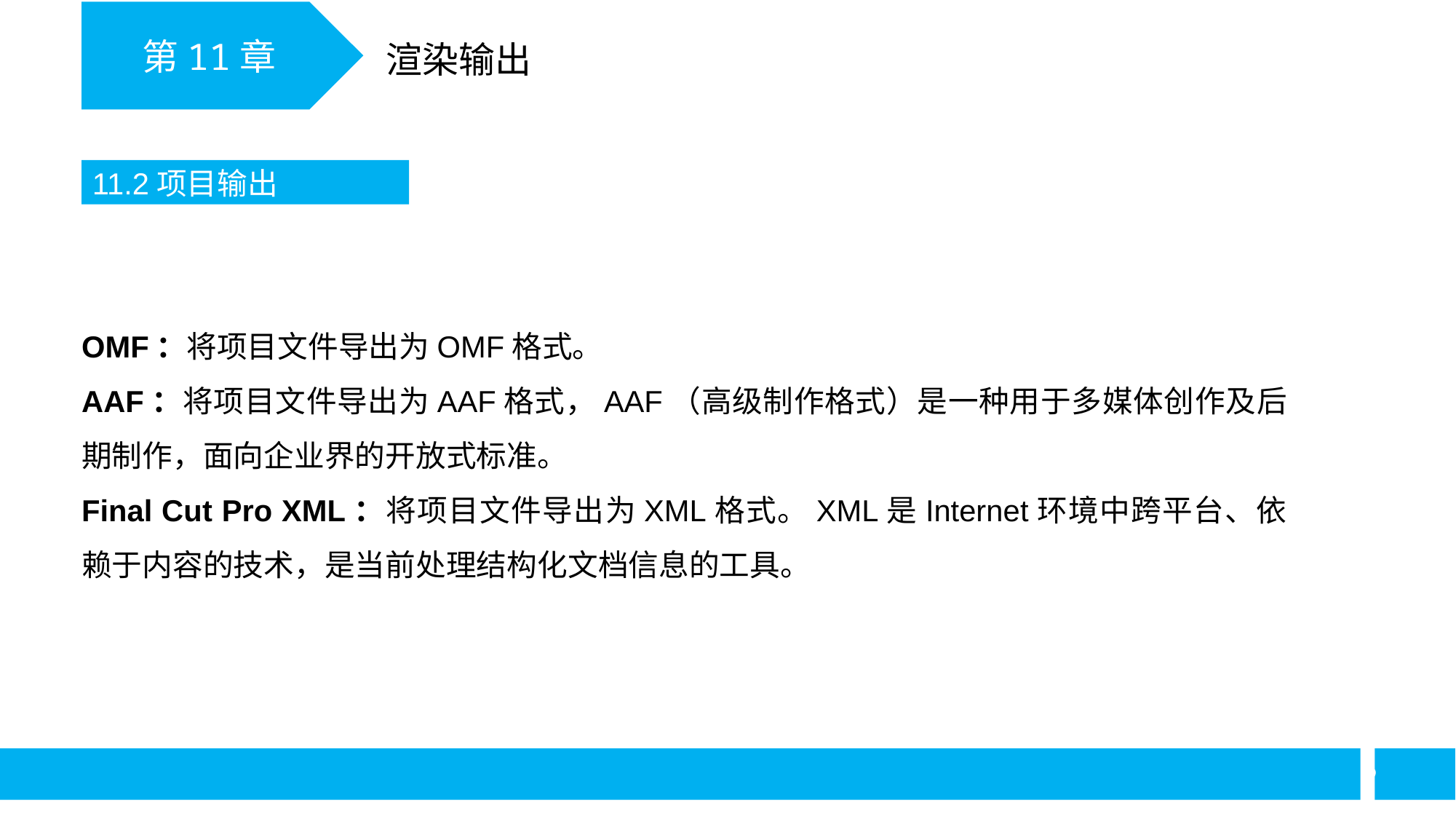

第11章
渲染输出
11.2项目输出
OMF：将项目文件导出为OMF格式。
AAF：将项目文件导出为AAF格式，AAF（高级制作格式）是一种用于多媒体创作及后期制作，面向企业界的开放式标准。
Final Cut Pro XML：将项目文件导出为XML格式。XML是Internet环境中跨平台、依赖于内容的技术，是当前处理结构化文档信息的工具。